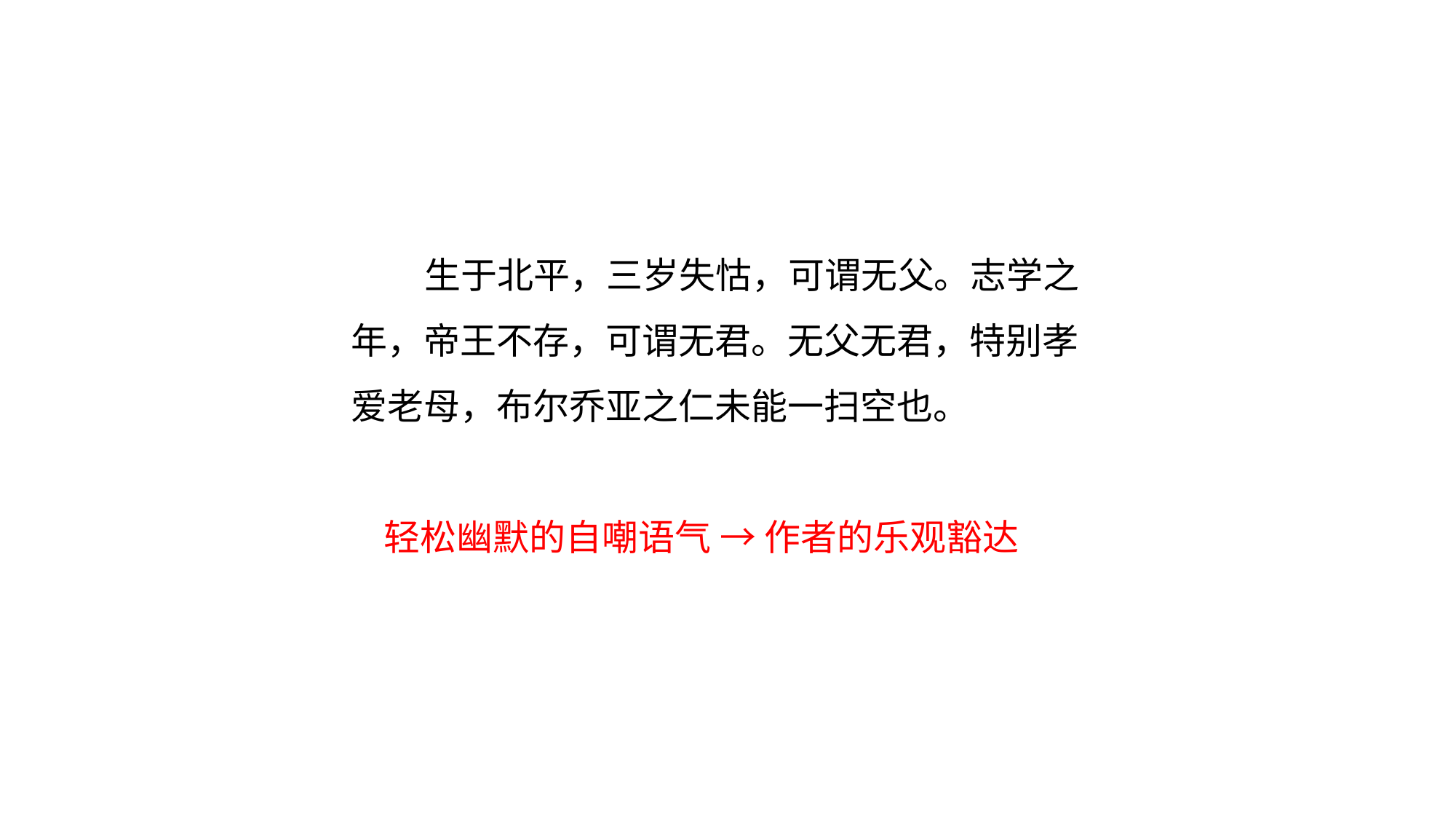

生于北平，三岁失怙，可谓无父。志学之年，帝王不存，可谓无君。无父无君，特别孝爱老母，布尔乔亚之仁未能一扫空也。

   轻松幽默的自嘲语气 → 作者的乐观豁达